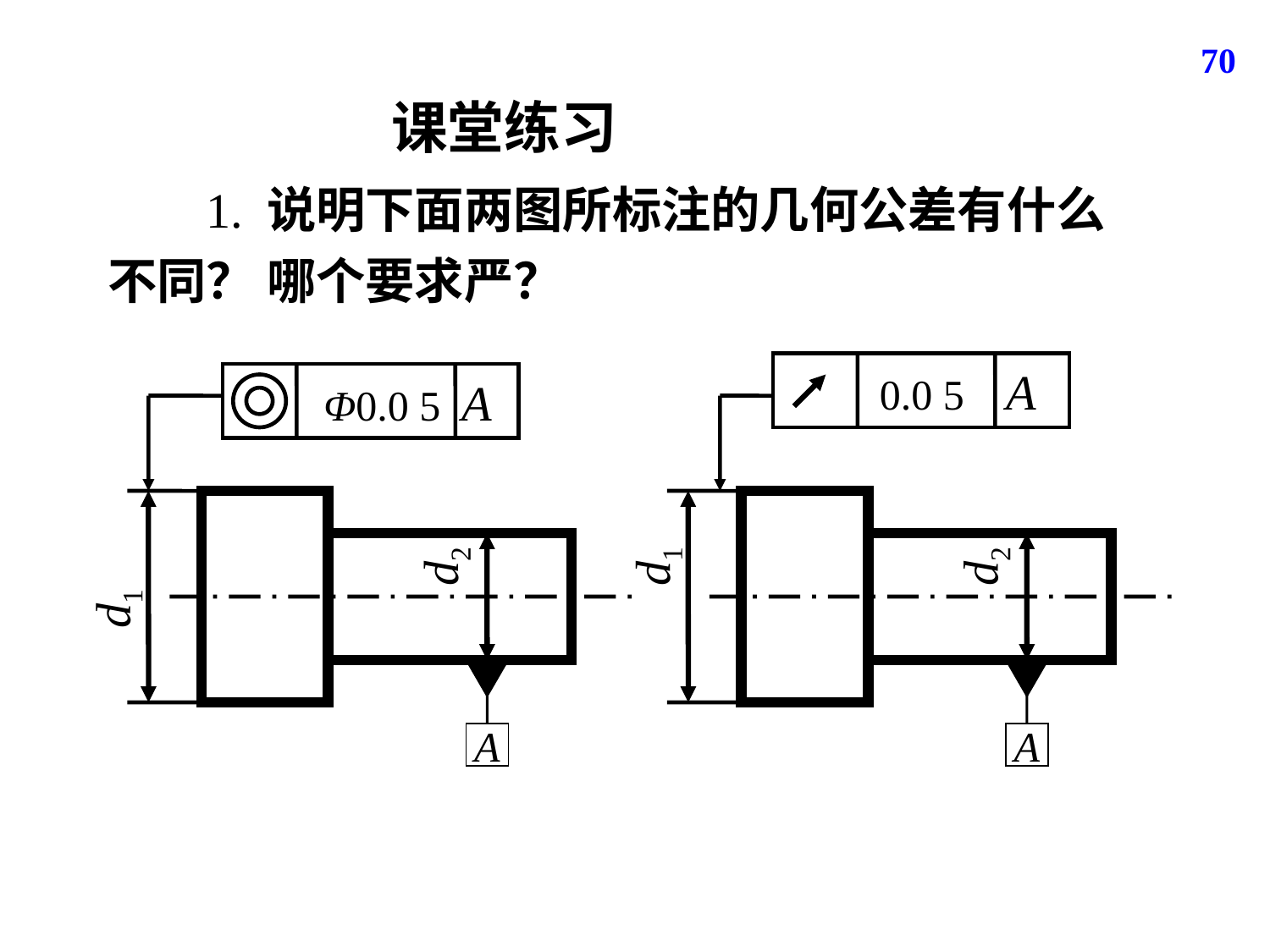

70
课堂练习
        1. 说明下面两图所标注的几何公差有什么不同？ 哪个要求严？
       0.0 5    A

d1
d2

A
       Φ0.0 5  A

d2

A
d1